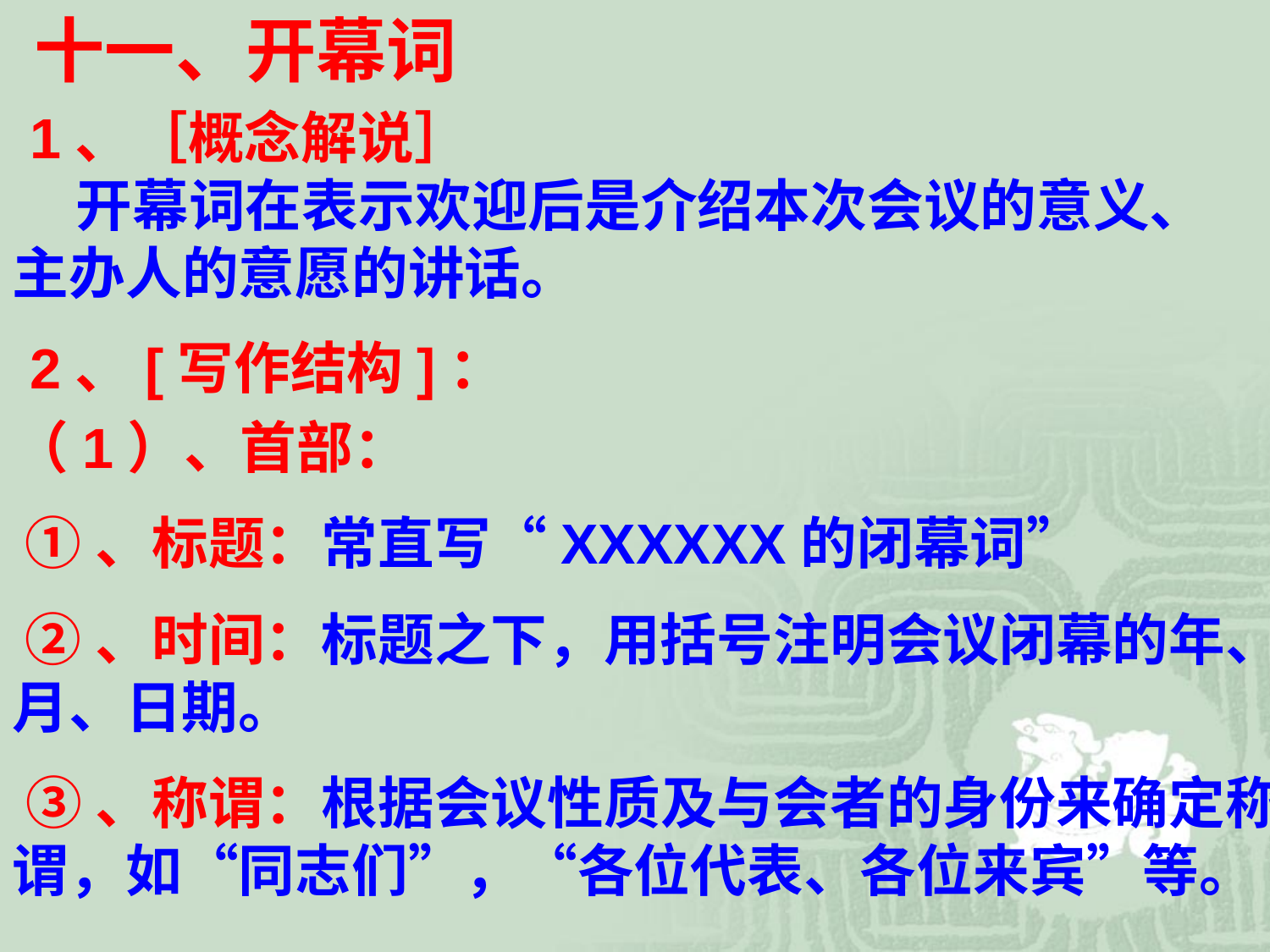

十一、开幕词
  1、［概念解说］
　　开幕词在表示欢迎后是介绍本次会议的意义、主办人的意愿的讲话。
  2、[写作结构]：
（1）、首部：
 ①、标题：常直写“XXXXXX的闭幕词”
 ②、时间：标题之下，用括号注明会议闭幕的年、月、日期。
 ③、称谓：根据会议性质及与会者的身份来确定称谓，如“同志们”，“各位代表、各位来宾”等。